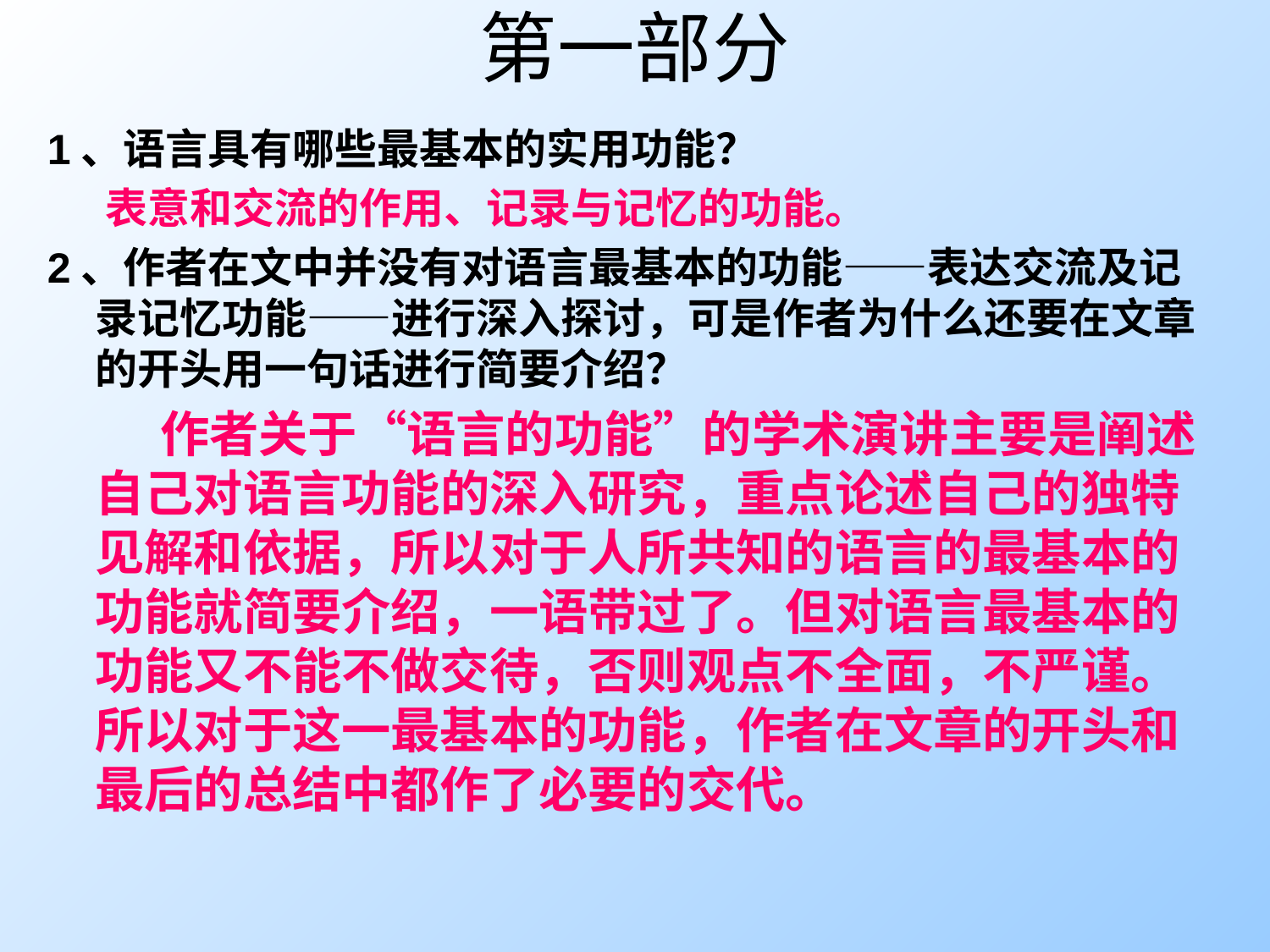

# 第一部分
1、语言具有哪些最基本的实用功能？
     表意和交流的作用、记录与记忆的功能。
2、作者在文中并没有对语言最基本的功能——表达交流及记录记忆功能——进行深入探讨，可是作者为什么还要在文章的开头用一句话进行简要介绍？
         作者关于“语言的功能”的学术演讲主要是阐述自己对语言功能的深入研究，重点论述自己的独特见解和依据，所以对于人所共知的语言的最基本的功能就简要介绍，一语带过了。但对语言最基本的功能又不能不做交待，否则观点不全面，不严谨。所以对于这一最基本的功能，作者在文章的开头和最后的总结中都作了必要的交代。